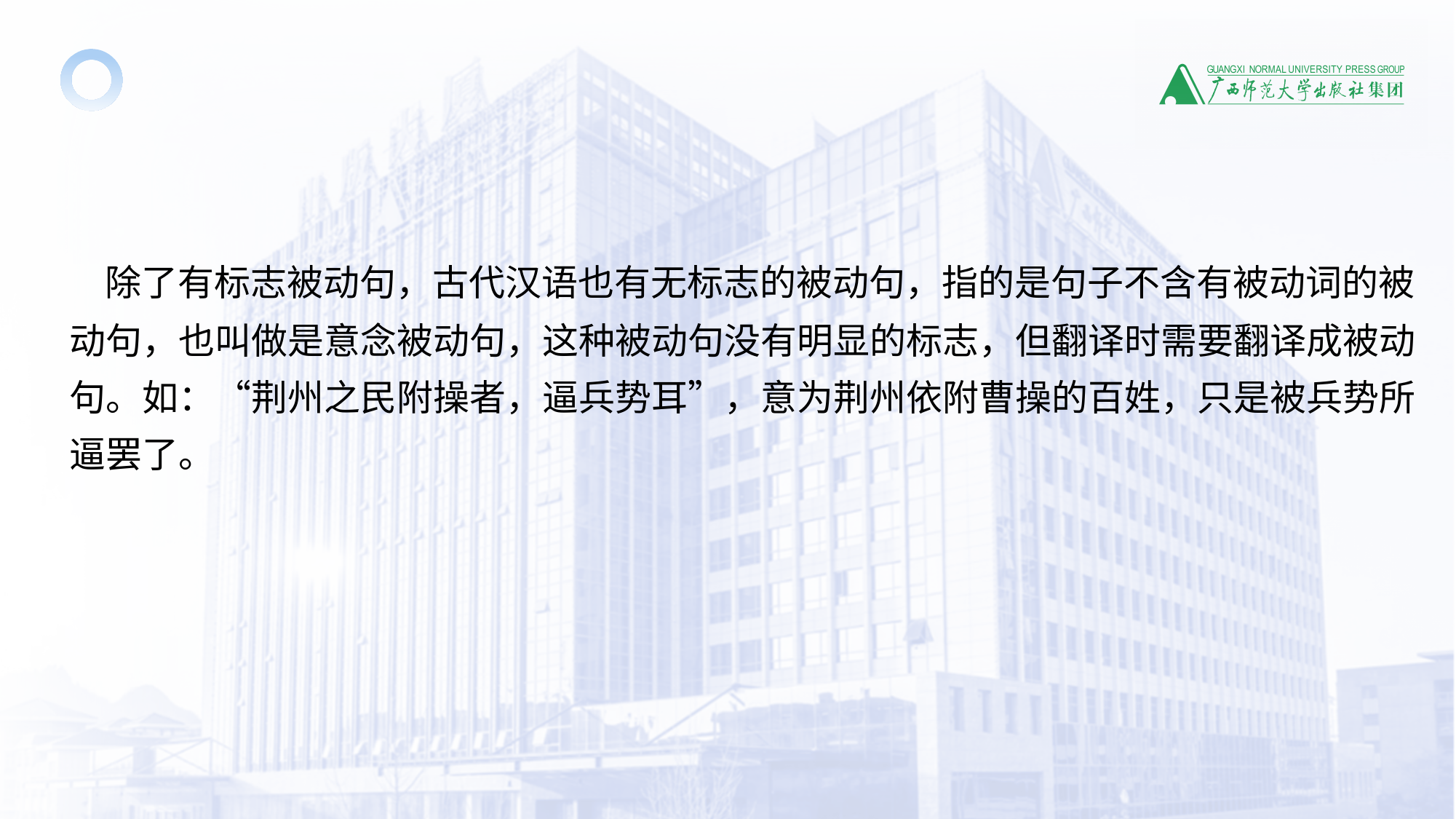

除了有标志被动句，古代汉语也有无标志的被动句，指的是句子不含有被动词的被动句，也叫做是意念被动句，这种被动句没有明显的标志，但翻译时需要翻译成被动句。如：“荆州之民附操者，逼兵势耳”，意为荆州依附曹操的百姓，只是被兵势所逼罢了。